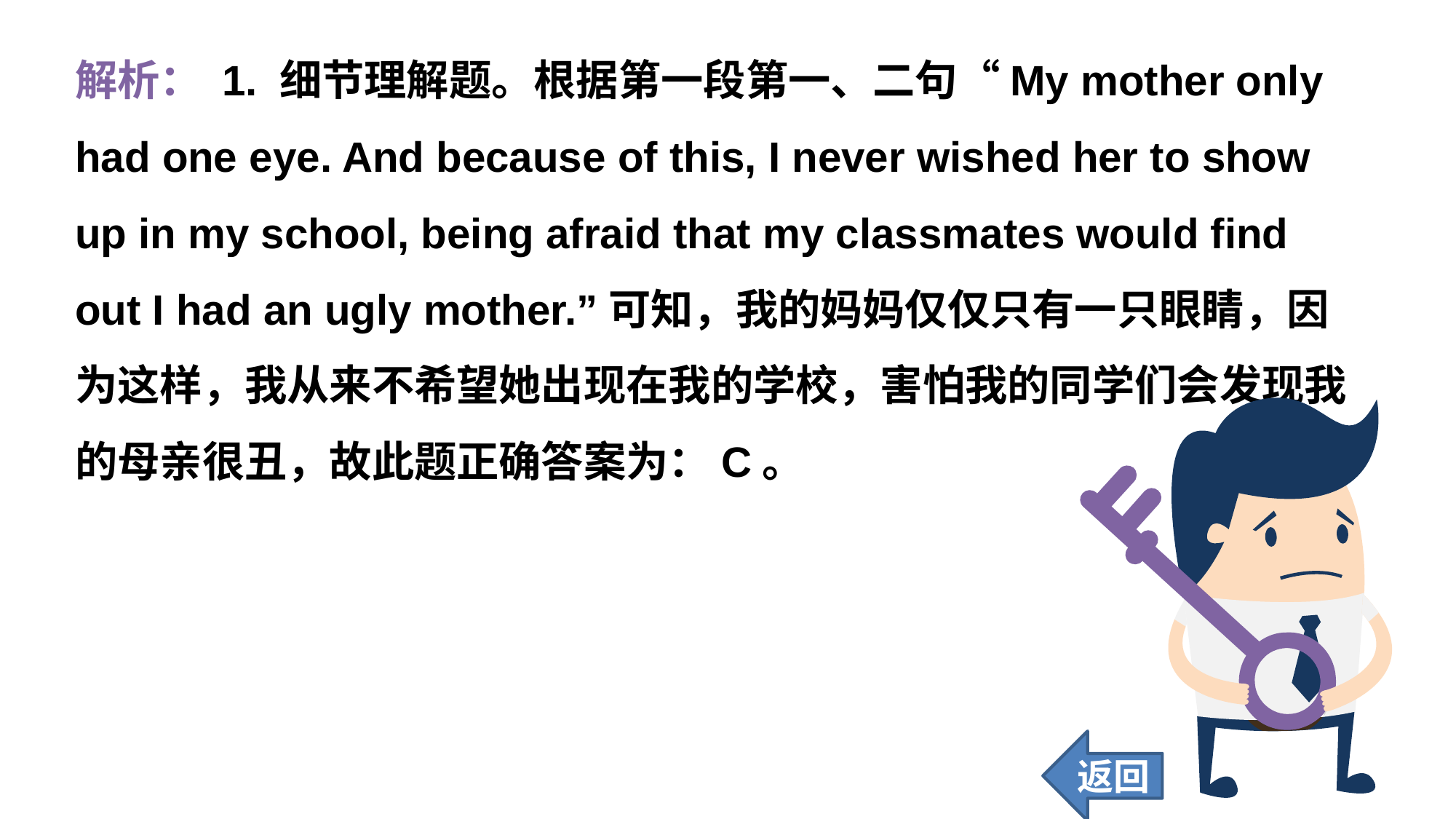

解析： 1. 细节理解题。根据第一段第一、二句“My mother only had one eye. And because of this, I never wished her to show up in my school, being afraid that my classmates would find out I had an ugly mother.”可知，我的妈妈仅仅只有一只眼睛，因为这样，我从来不希望她出现在我的学校，害怕我的同学们会发现我的母亲很丑，故此题正确答案为：C。

返回
66